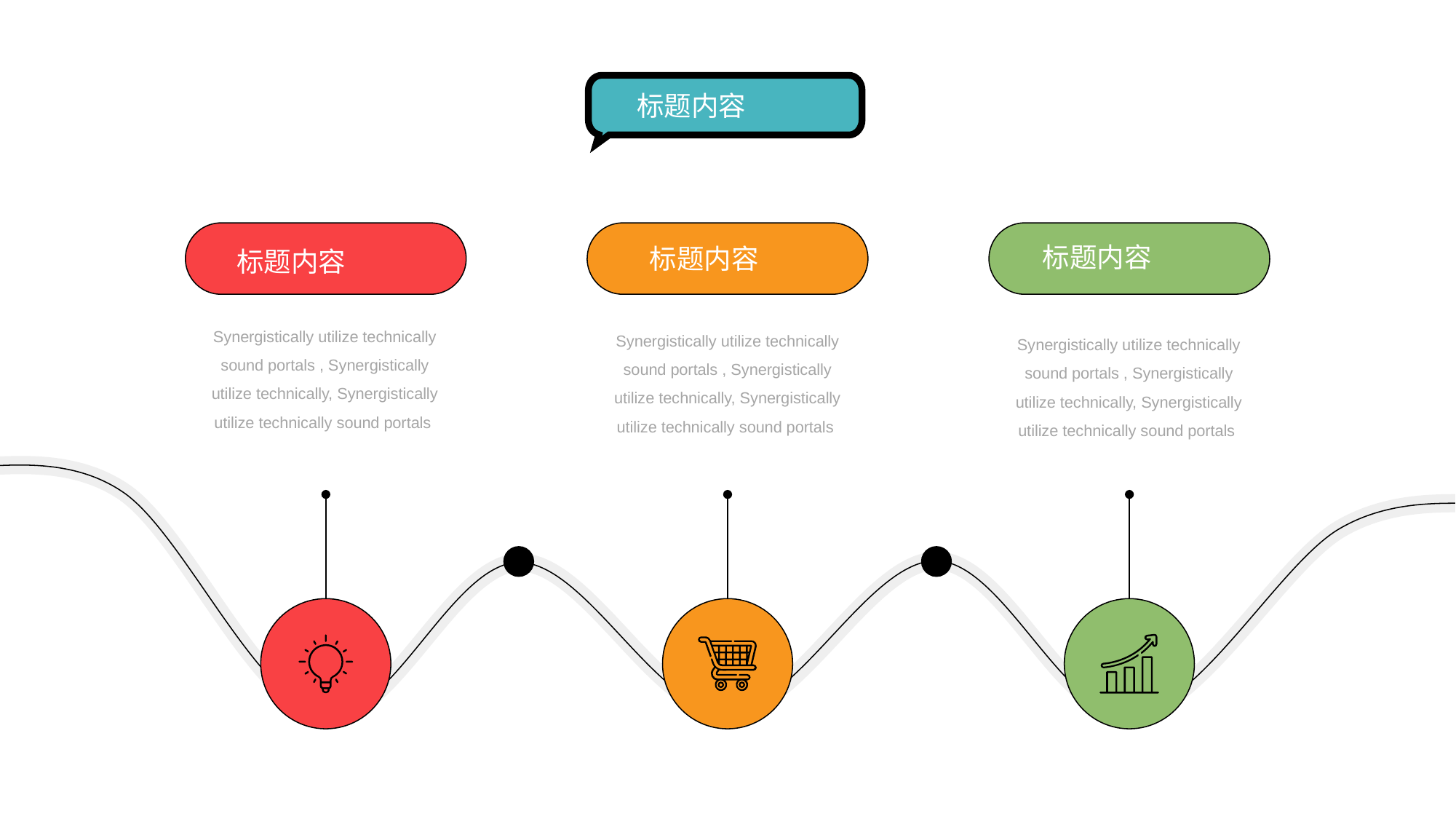

标题内容

标题内容
标题内容
标题内容
Synergistically utilize technically sound portals , Synergistically utilize technically, Synergistically utilize technically sound portals
Synergistically utilize technically sound portals , Synergistically utilize technically, Synergistically utilize technically sound portals
Synergistically utilize technically sound portals , Synergistically utilize technically, Synergistically utilize technically sound portals